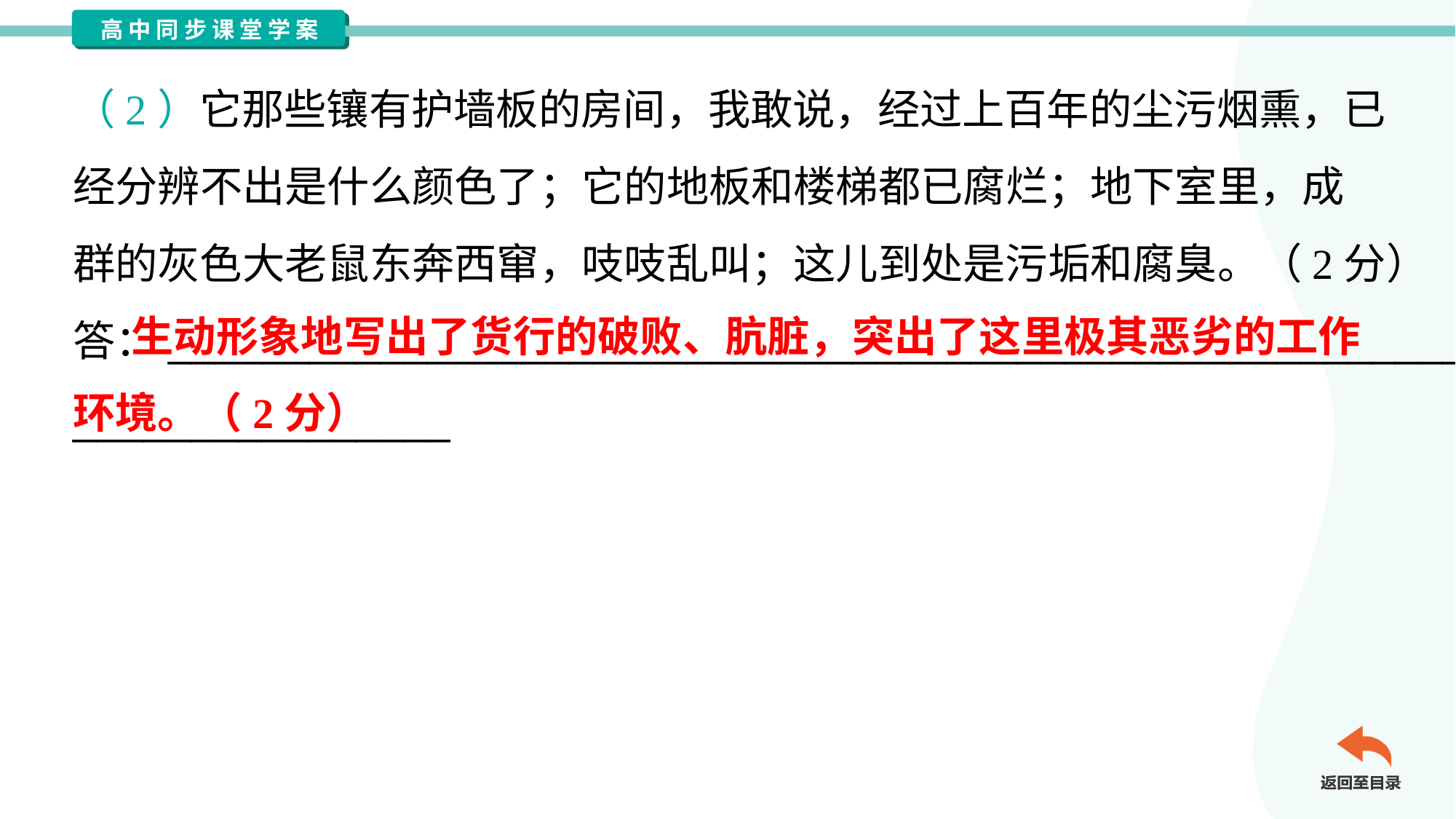

（2）它那些镶有护墙板的房间，我敢说，经过上百年的尘污烟熏，已
经分辨不出是什么颜色了；它的地板和楼梯都已腐烂；地下室里，成
群的灰色大老鼠东奔西窜，吱吱乱叫；这儿到处是污垢和腐臭。（2分）
答：_________________________________________________________
________________
     生动形象地写出了货行的破败、肮脏，突出了这里极其恶劣的工作环境。（2分）